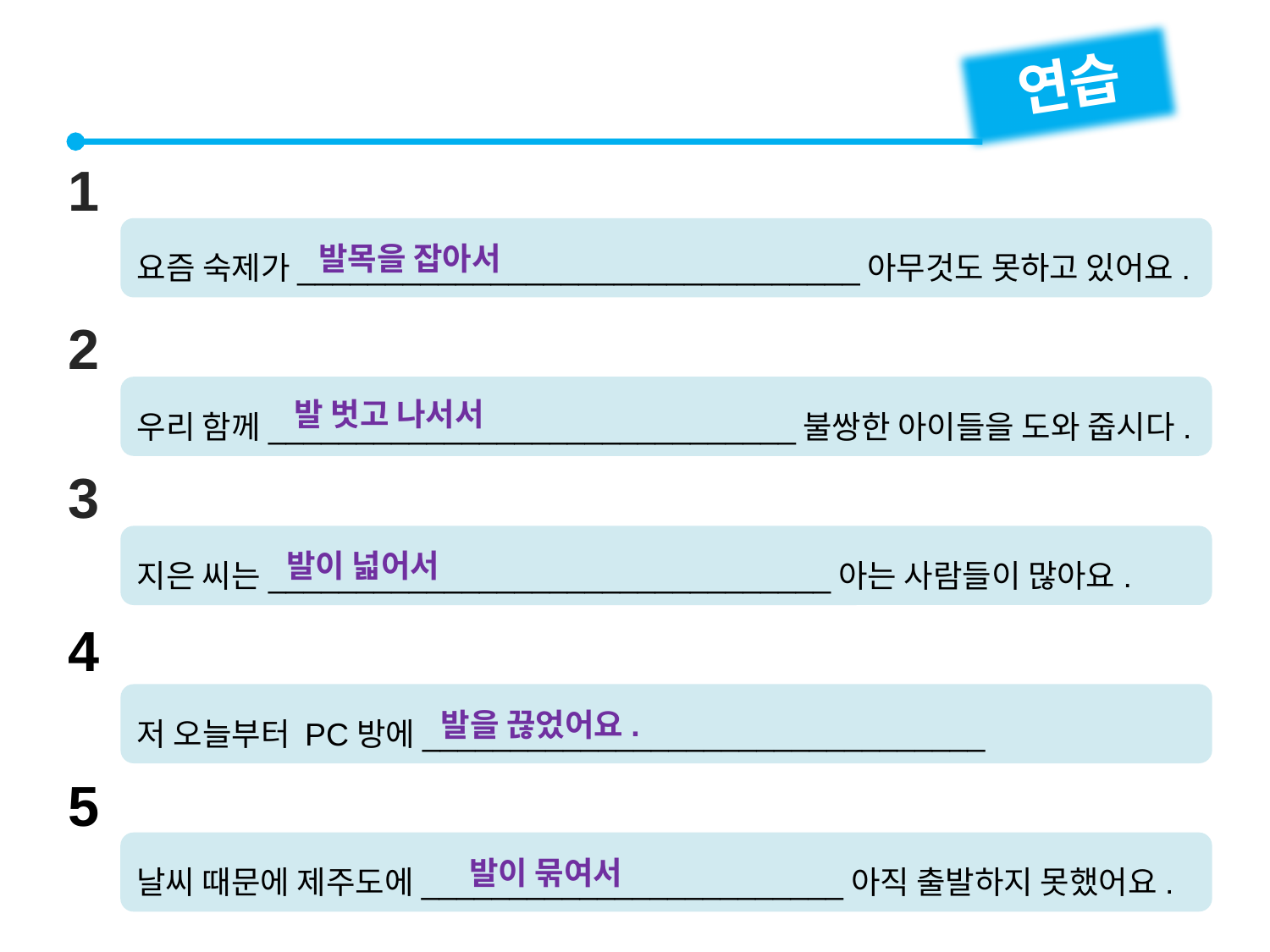

연습
1
요즘 숙제가________________________________아무것도 못하고 있어요.
발목을 잡아서
2
우리 함께______________________________불쌍한 아이들을 도와 줍시다.
발 벗고 나서서
3
지은 씨는________________________________아는 사람들이 많아요.
발이 넓어서
4
저 오늘부터 PC방에________________________________
발을 끊었어요.
5
날씨 때문에 제주도에________________________아직 출발하지 못했어요.
발이 묶여서